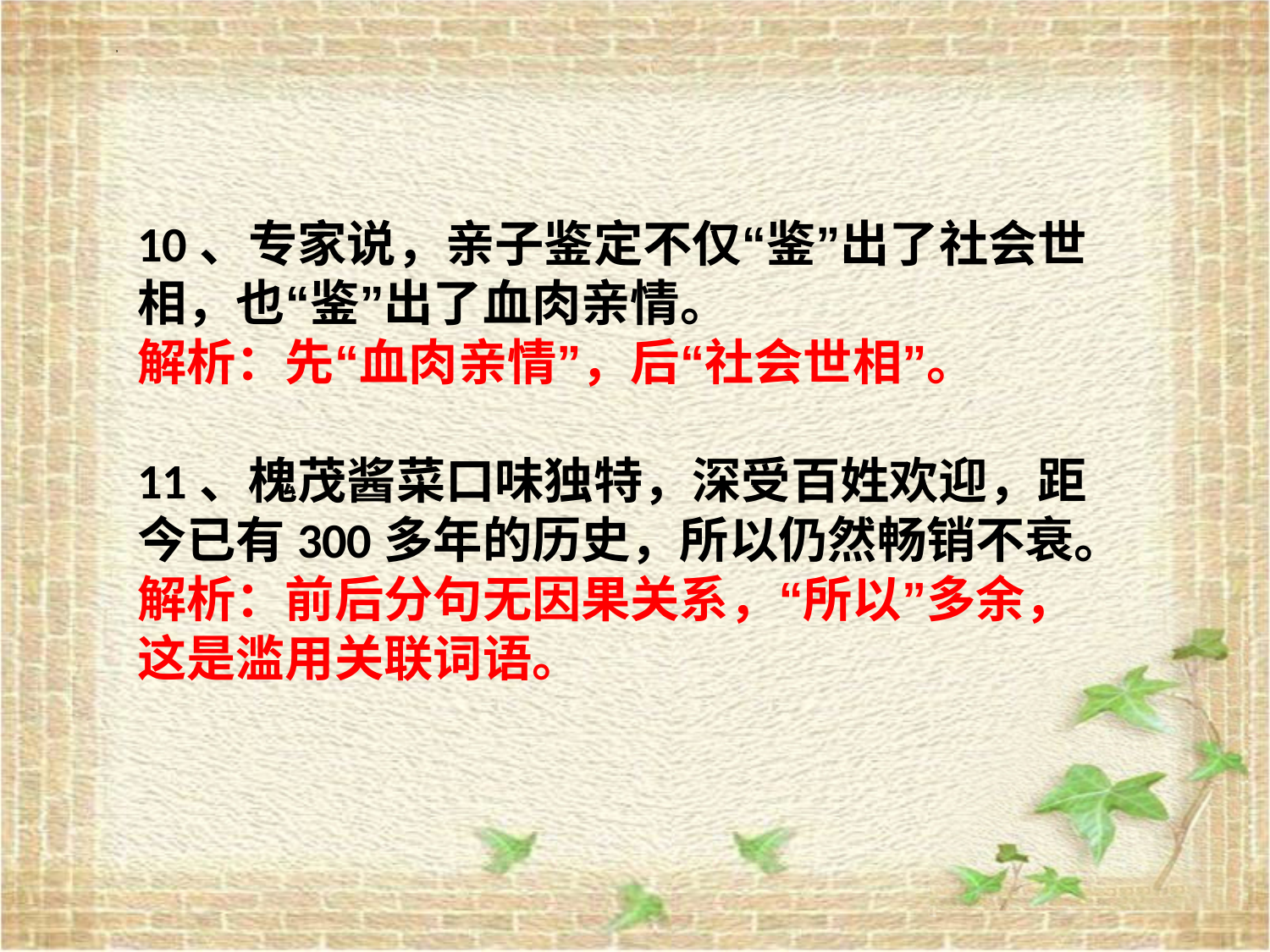

10、专家说，亲子鉴定不仅“鉴”出了社会世相，也“鉴”出了血肉亲情。
解析：先“血肉亲情”，后“社会世相”。

11、槐茂酱菜口味独特，深受百姓欢迎，距今已有300多年的历史，所以仍然畅销不衰。
解析：前后分句无因果关系，“所以”多余，这是滥用关联词语。